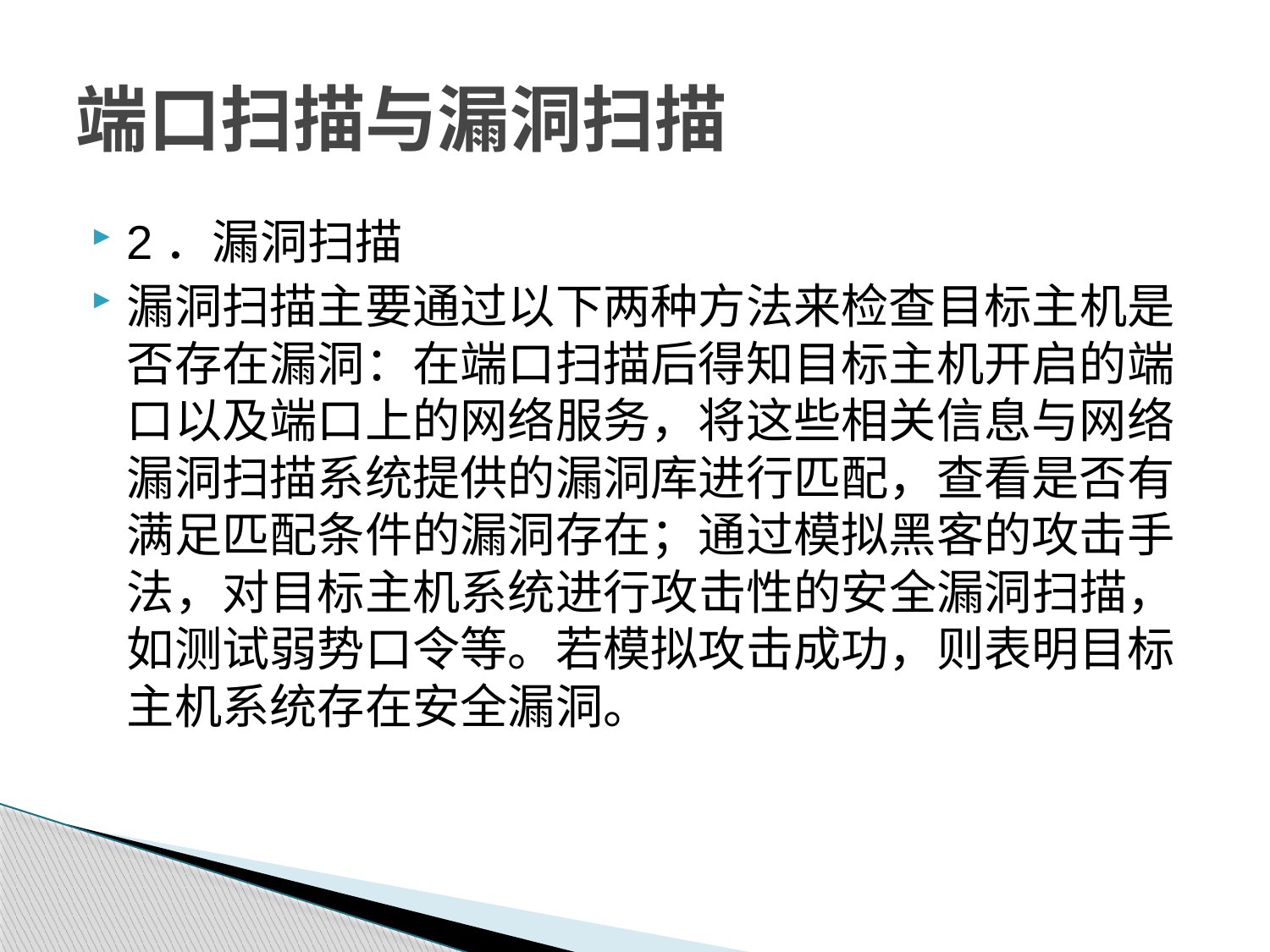

# 端口扫描与漏洞扫描
2．漏洞扫描
漏洞扫描主要通过以下两种方法来检查目标主机是否存在漏洞：在端口扫描后得知目标主机开启的端口以及端口上的网络服务，将这些相关信息与网络漏洞扫描系统提供的漏洞库进行匹配，查看是否有满足匹配条件的漏洞存在；通过模拟黑客的攻击手法，对目标主机系统进行攻击性的安全漏洞扫描，如测试弱势口令等。若模拟攻击成功，则表明目标主机系统存在安全漏洞。